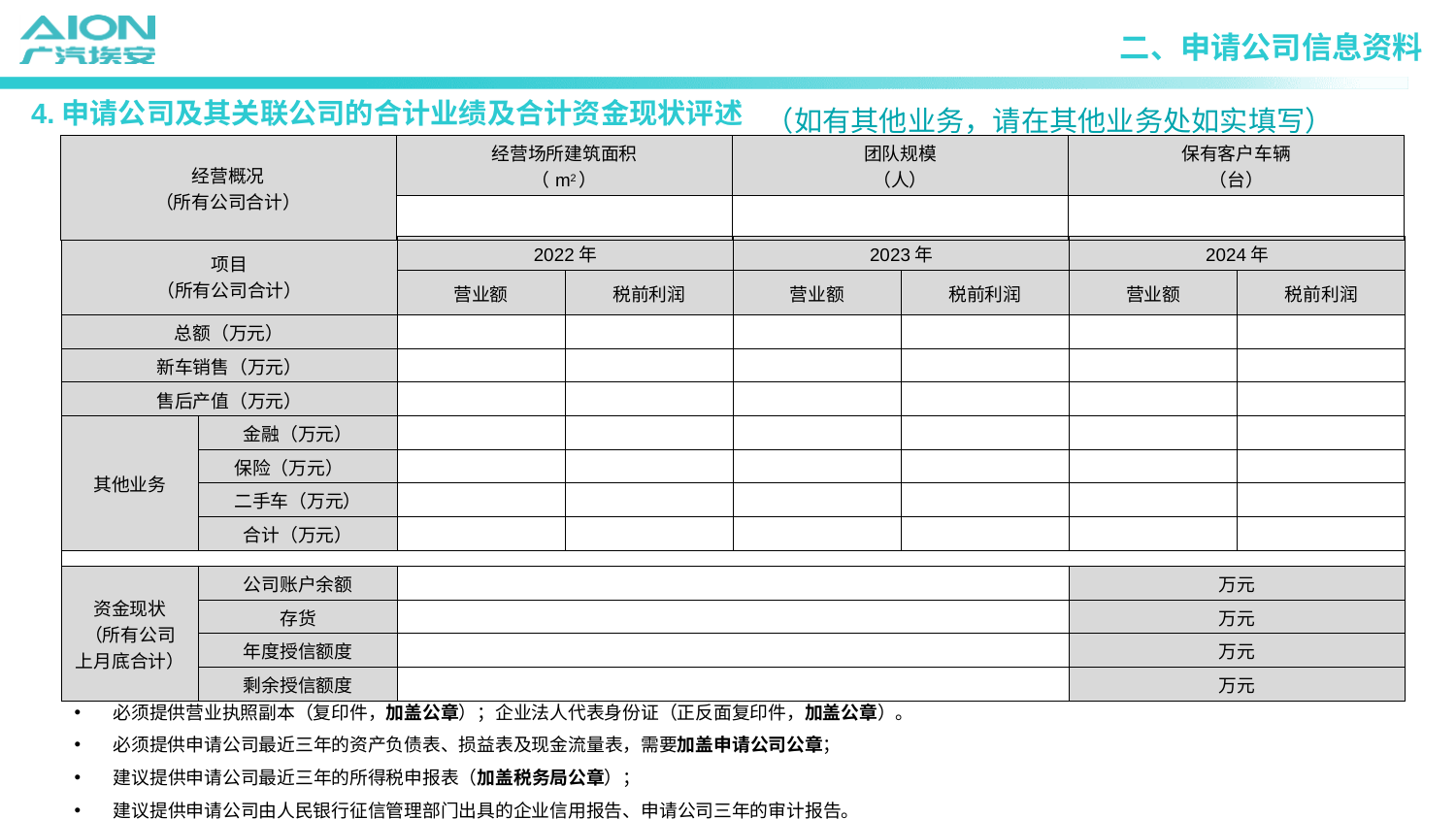

二、申请公司信息资料
（如有其他业务，请在其他业务处如实填写）
4.申请公司及其关联公司的合计业绩及合计资金现状评述
| 经营概况 （所有公司合计） | 经营场所建筑面积 （m2） | 团队规模 （人） | 保有客户车辆 （台） |
| --- | --- | --- | --- |
|  |  |  |  |
| 项目 （所有公司合计） |  | 2022年 |  | 2023年 |  | 2024年 |  |
| --- | --- | --- | --- | --- | --- | --- | --- |
|  |  | 营业额 | 税前利润 | 营业额 | 税前利润 | 营业额 | 税前利润 |
| 总额（万元） |  |  |  |  |  |  |  |
| 新车销售（万元） |  |  |  |  |  |  |  |
| 售后产值（万元） |  |  |  |  |  |  |  |
| 其他业务 | 金融（万元） |  |  |  |  |  |  |
|  | 保险（万元） |  |  |  |  |  |  |
|  | 二手车（万元） |  |  |  |  |  |  |
|  | 合计（万元） |  |  |  |  |  |  |
|  |  |  |  |  |  |  |  |
| 资金现状 （所有公司 上月底合计） | 公司账户余额 |  |  |  |  | 万元 |  |
|  | 存货 |  |  |  |  | 万元 |  |
|  | 年度授信额度 |  |  |  |  | 万元 |  |
|  | 剩余授信额度 |  |  |  |  | 万元 |  |
必须提供营业执照副本（复印件，加盖公章）；企业法人代表身份证（正反面复印件，加盖公章）。
必须提供申请公司最近三年的资产负债表、损益表及现金流量表，需要加盖申请公司公章；
建议提供申请公司最近三年的所得税申报表（加盖税务局公章）；
建议提供申请公司由人民银行征信管理部门出具的企业信用报告、申请公司三年的审计报告。